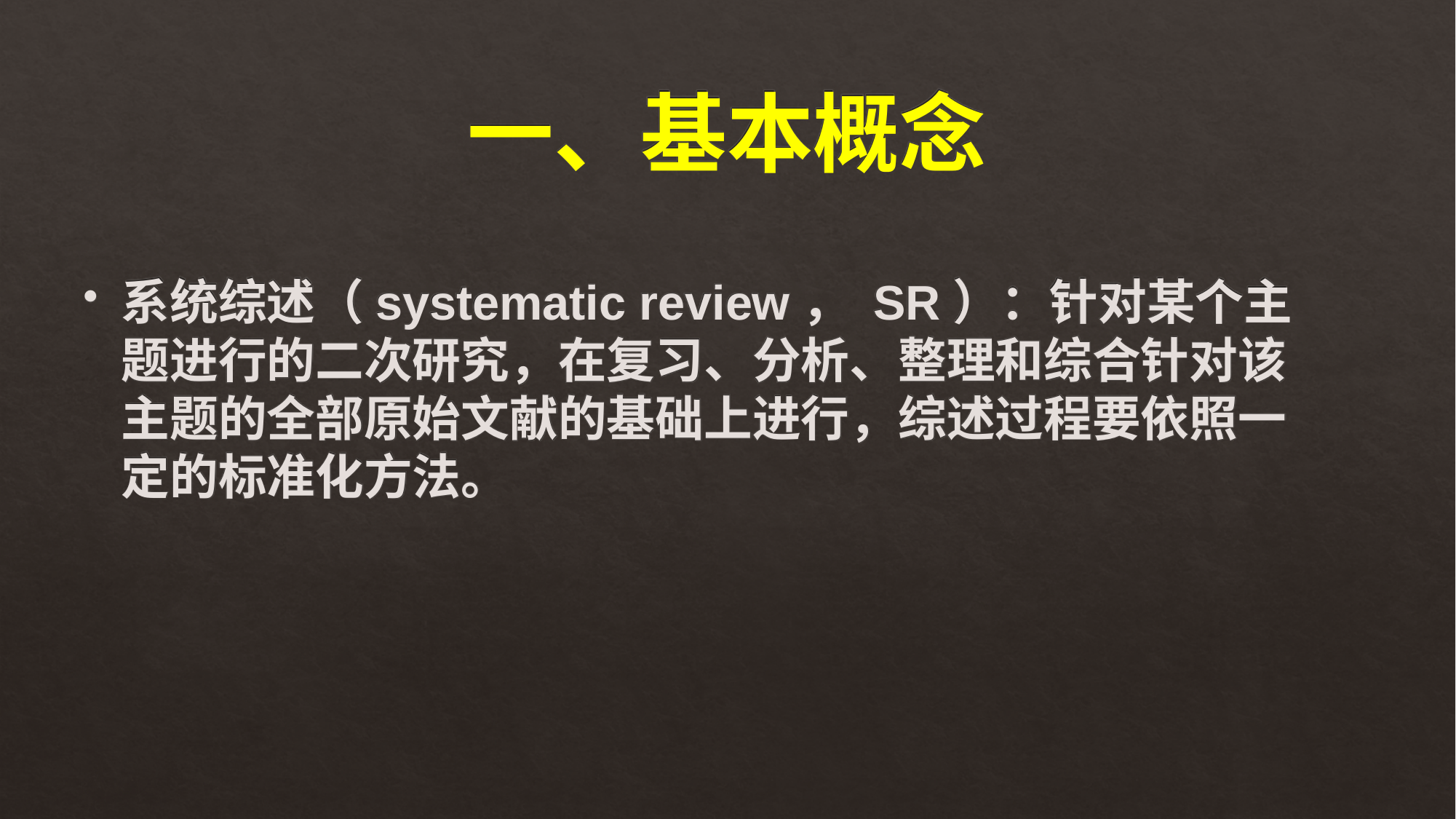

# 一、基本概念
系统综述（systematic review， SR）：针对某个主题进行的二次研究，在复习、分析、整理和综合针对该主题的全部原始文献的基础上进行，综述过程要依照一定的标准化方法。